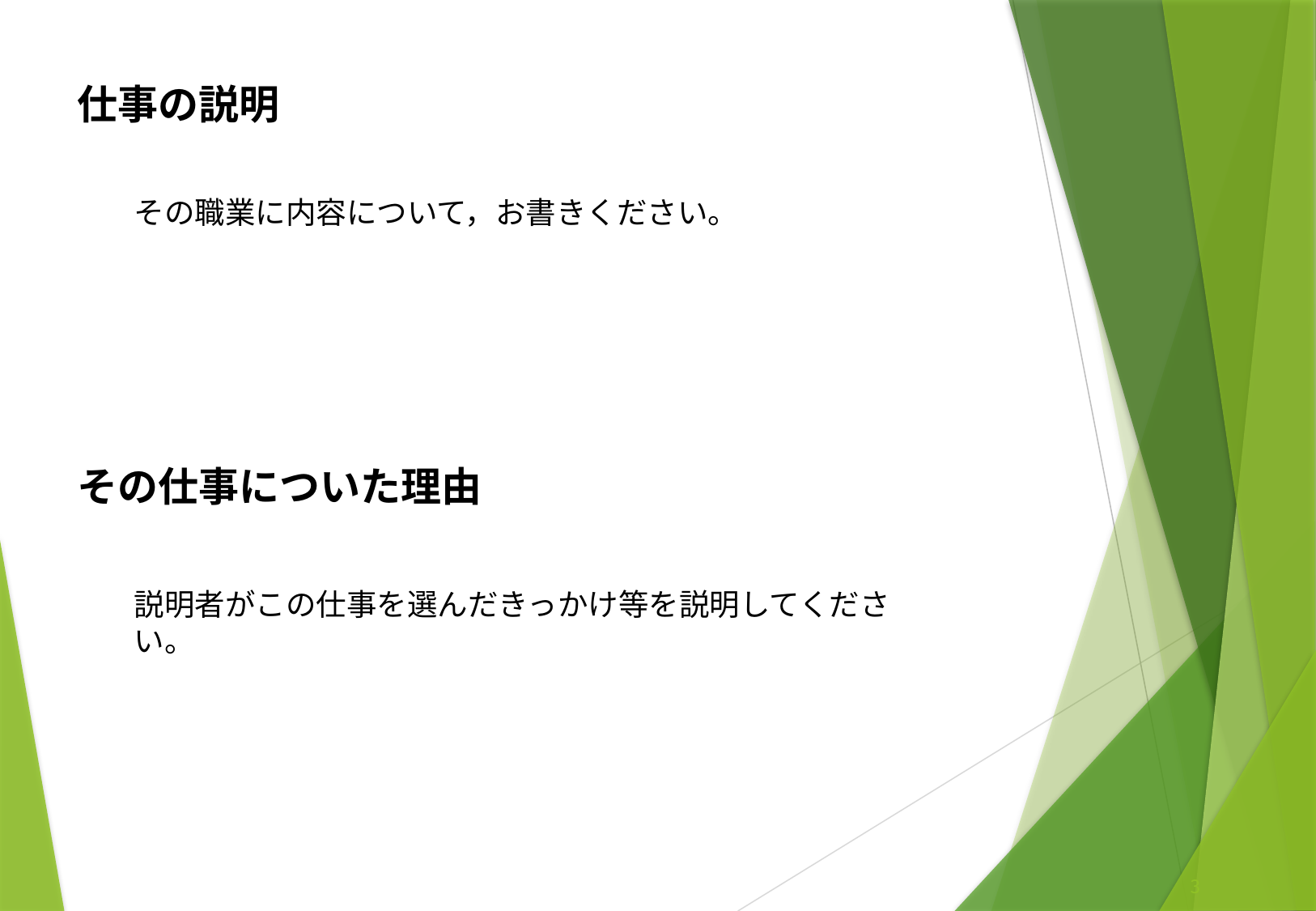

仕事の説明
その職業に内容について，お書きください。
その仕事についた理由
説明者がこの仕事を選んだきっかけ等を説明してください。
3